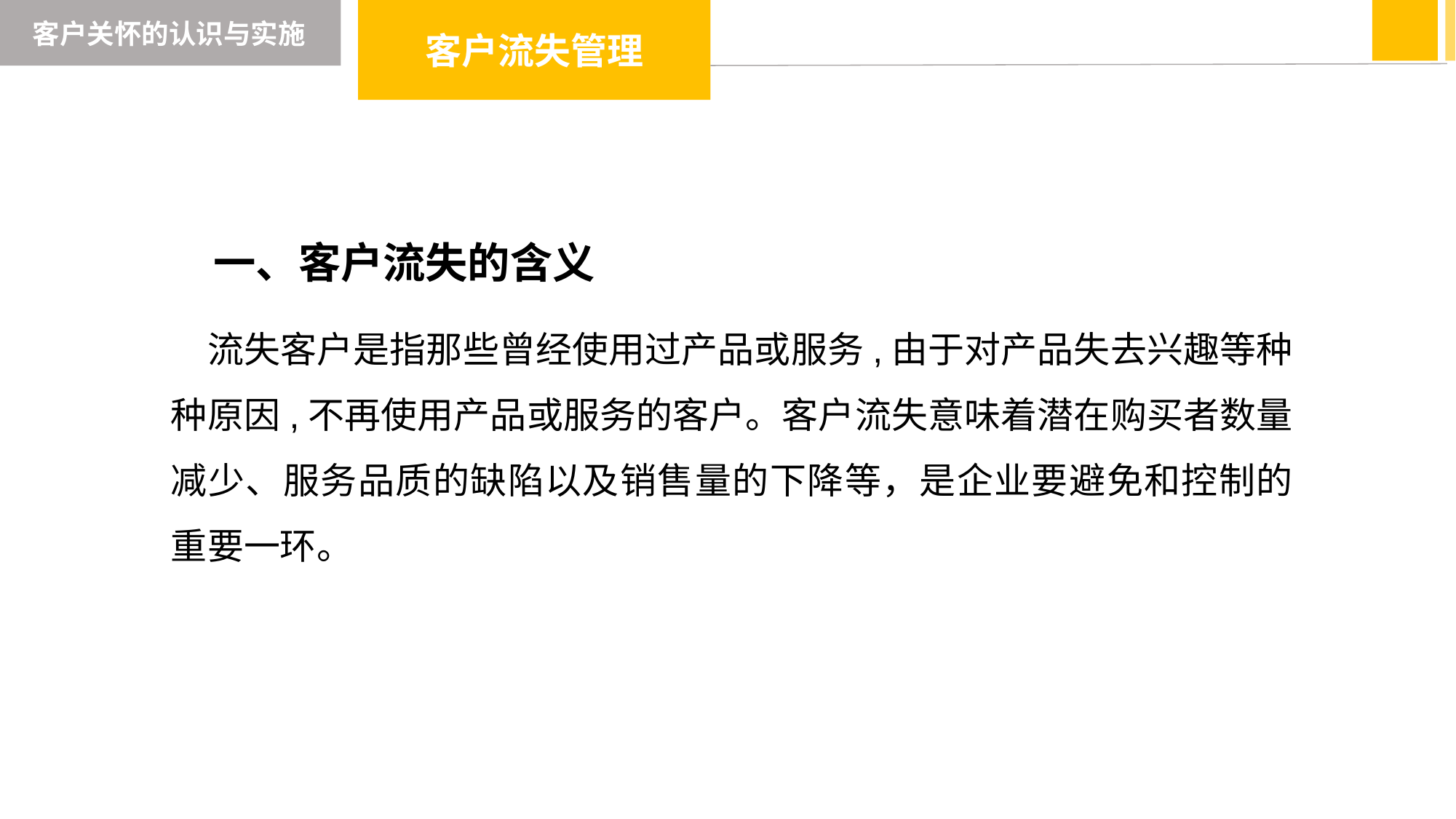

客户关怀的认识与实施
客户流失管理

一、客户流失的含义
流失客户是指那些曾经使用过产品或服务,由于对产品失去兴趣等种种原因,不再使用产品或服务的客户。客户流失意味着潜在购买者数量减少、服务品质的缺陷以及销售量的下降等，是企业要避免和控制的重要一环。